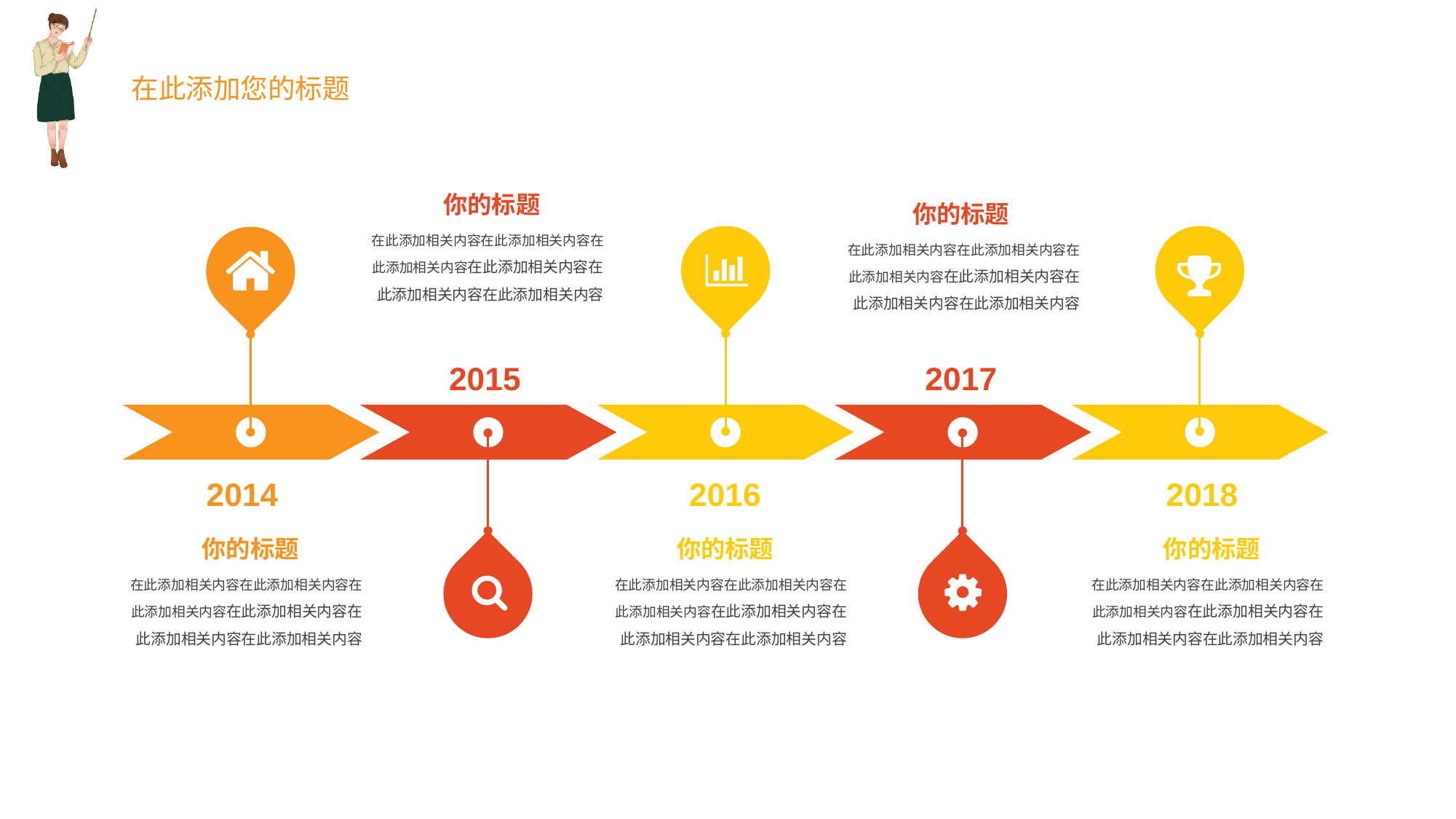

你的标题
在此添加相关内容在此添加相关内容在此添加相关内容在此添加相关内容在此添加相关内容在此添加相关内容
你的标题
在此添加相关内容在此添加相关内容在此添加相关内容在此添加相关内容在此添加相关内容在此添加相关内容

2015
2017

2014
2016
2018
你的标题
在此添加相关内容在此添加相关内容在此添加相关内容在此添加相关内容在此添加相关内容在此添加相关内容
你的标题
在此添加相关内容在此添加相关内容在此添加相关内容在此添加相关内容在此添加相关内容在此添加相关内容
你的标题
在此添加相关内容在此添加相关内容在此添加相关内容在此添加相关内容在此添加相关内容在此添加相关内容